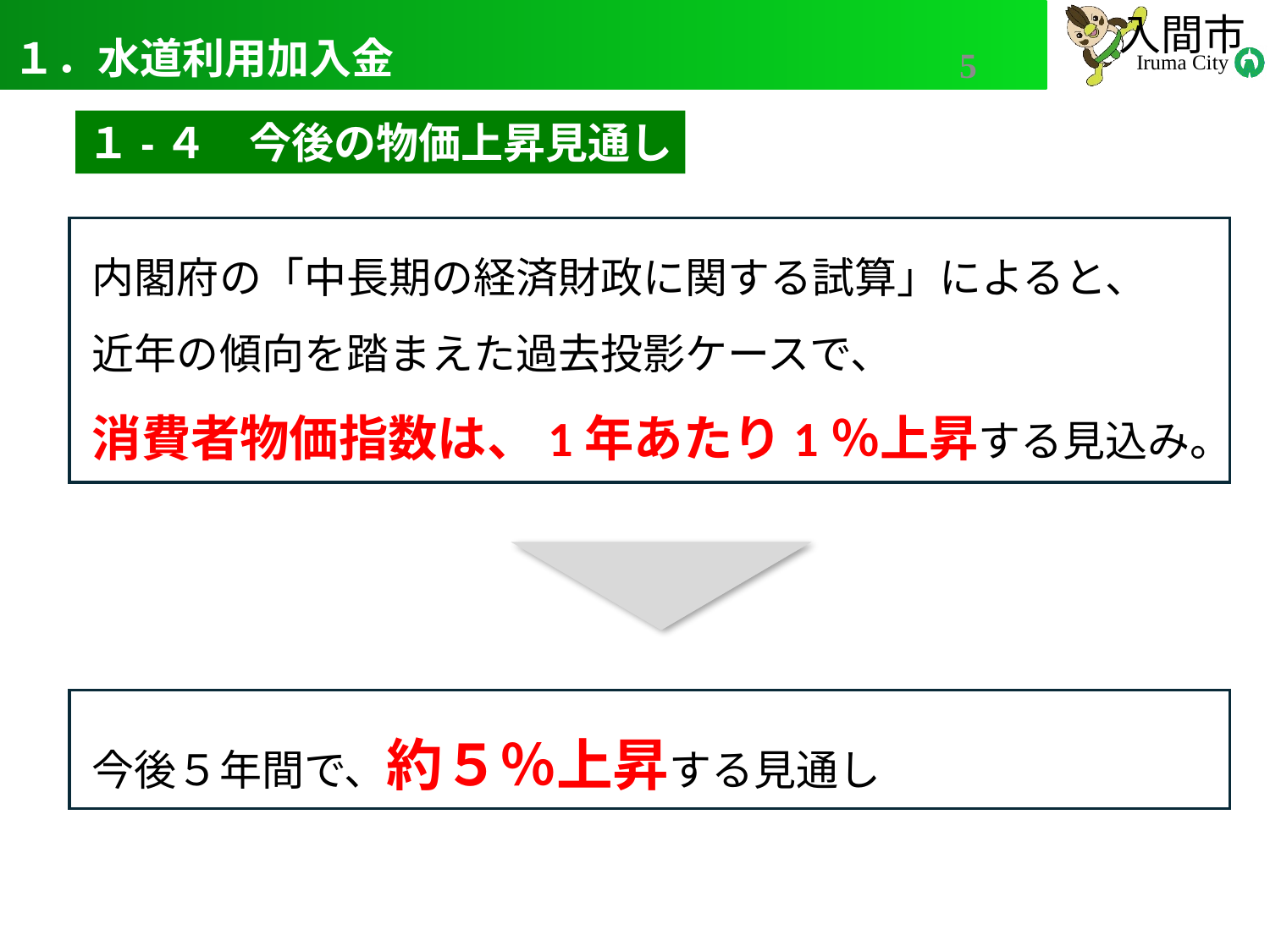

# １．水道利用加入金
5
１-４　今後の物価上昇見通し

内閣府の「中長期の経済財政に関する試算」によると、
近年の傾向を踏まえた過去投影ケースで、
消費者物価指数は、1年あたり1％上昇する見込み。

今後５年間で、約５％上昇する見通し